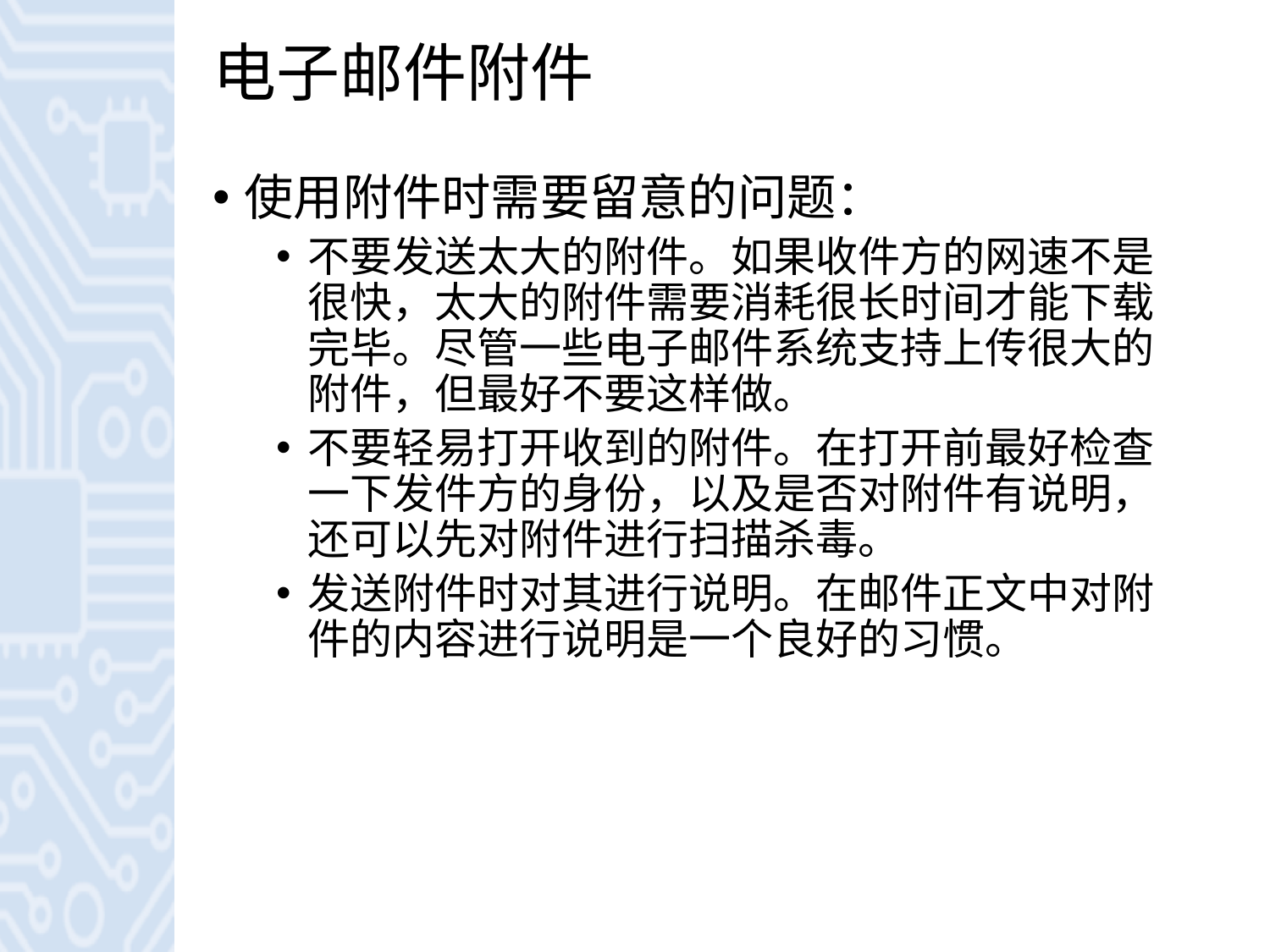

# 电子邮件附件
使用附件时需要留意的问题：
不要发送太大的附件。如果收件方的网速不是很快，太大的附件需要消耗很长时间才能下载完毕。尽管一些电子邮件系统支持上传很大的附件，但最好不要这样做。
不要轻易打开收到的附件。在打开前最好检查一下发件方的身份，以及是否对附件有说明，还可以先对附件进行扫描杀毒。
发送附件时对其进行说明。在邮件正文中对附件的内容进行说明是一个良好的习惯。